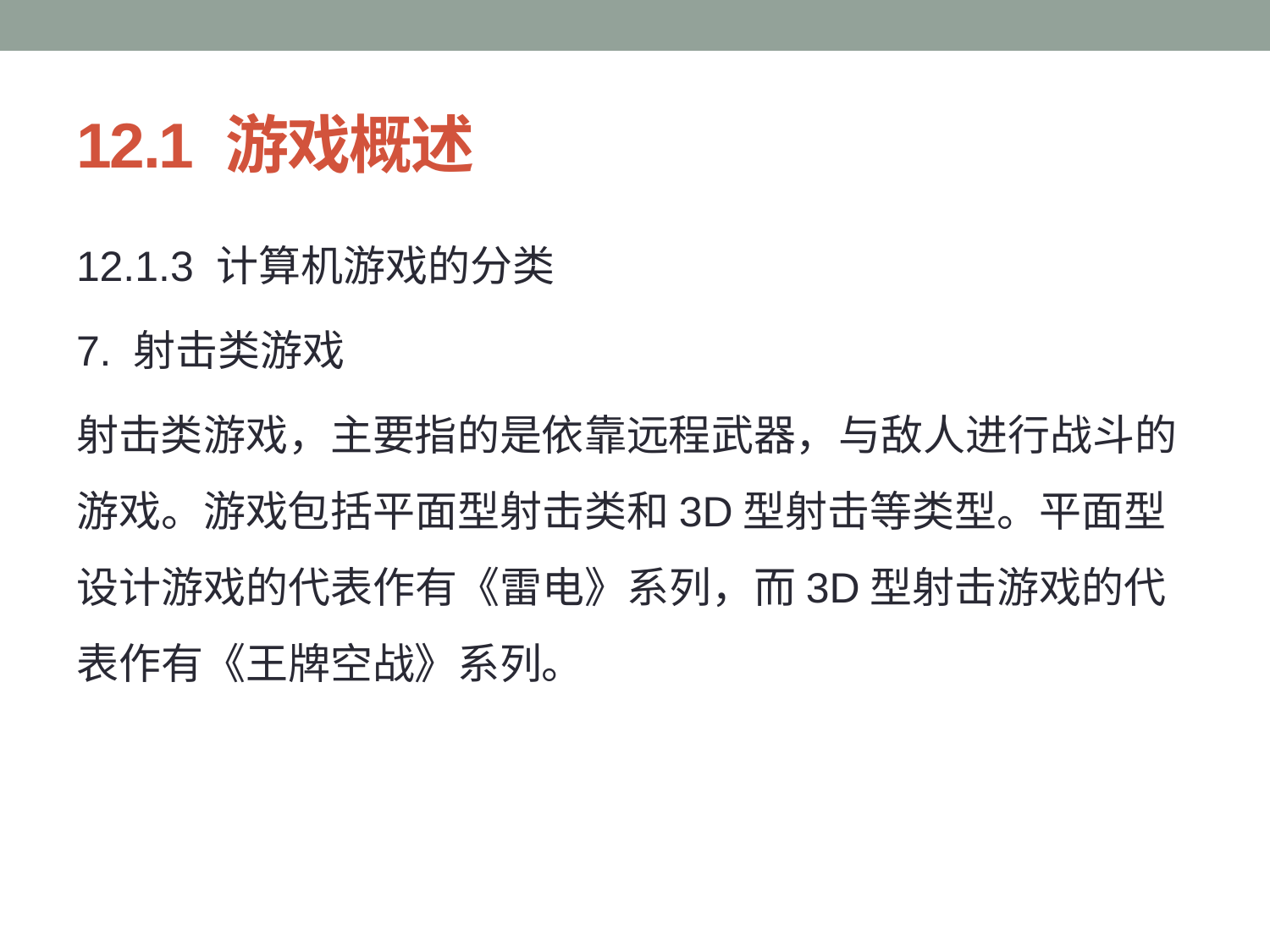

# 12.1 游戏概述
12.1.3 计算机游戏的分类
7. 射击类游戏
射击类游戏，主要指的是依靠远程武器，与敌人进行战斗的游戏。游戏包括平面型射击类和3D型射击等类型。平面型设计游戏的代表作有《雷电》系列，而3D型射击游戏的代表作有《王牌空战》系列。